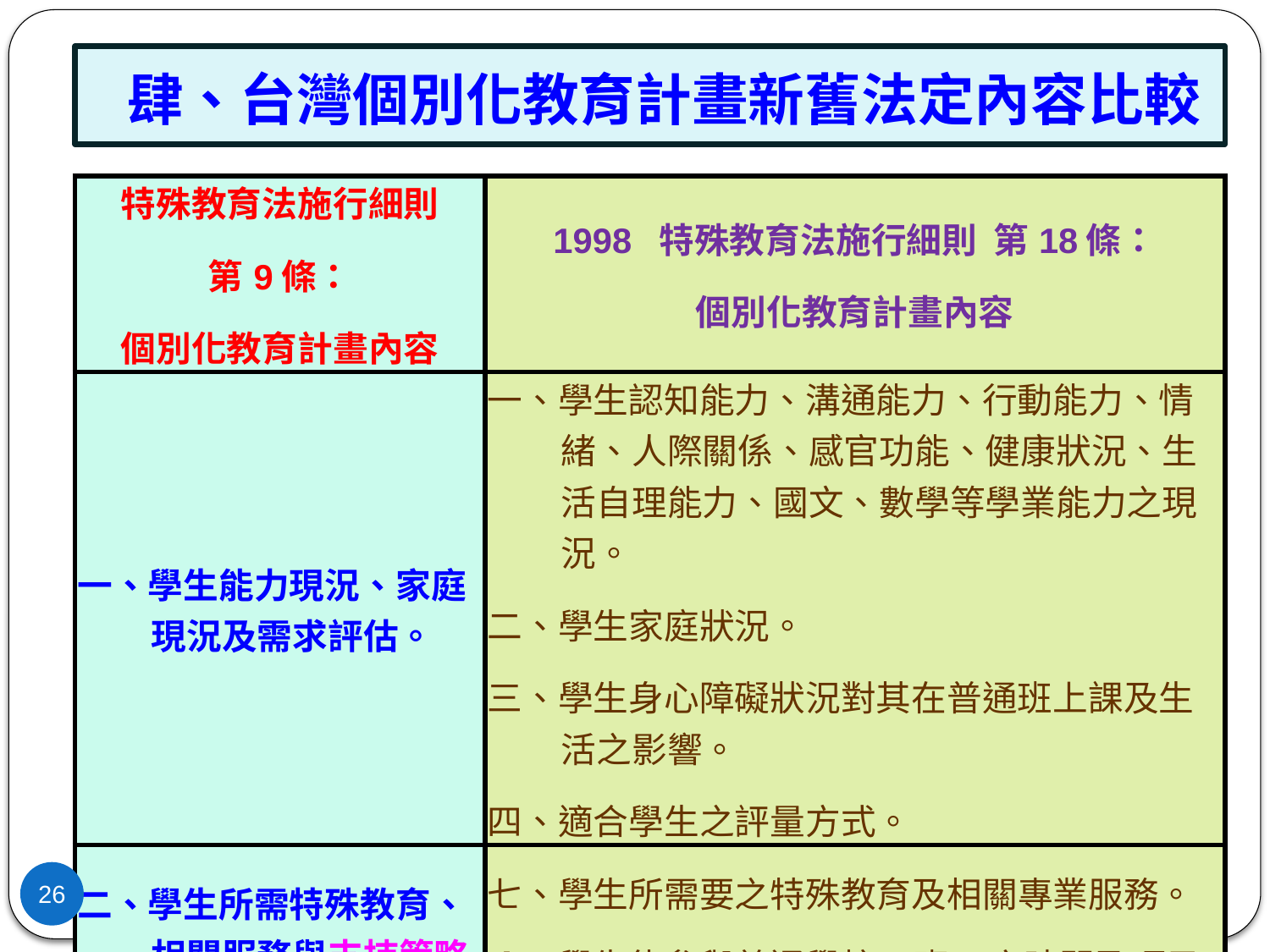

# 肆、台灣個別化教育計畫新舊法定內容比較
| 特殊教育法施行細則 第9條： 個別化教育計畫內容 | 1998 特殊教育法施行細則 第18條： 個別化教育計畫內容 |
| --- | --- |
| 一、學生能力現況、家庭現況及需求評估。 | 一、學生認知能力、溝通能力、行動能力、情緒、人際關係、感官功能、健康狀況、生活自理能力、國文、數學等學業能力之現況。 二、學生家庭狀況。 三、學生身心障礙狀況對其在普通班上課及生活之影響。 四、適合學生之評量方式。 |
| 二、學生所需特殊教育、相關服務與支持策略 | 七、學生所需要之特殊教育及相關專業服務。 八、學生能參與普通學校 (班) 之時間及項目。 |
26